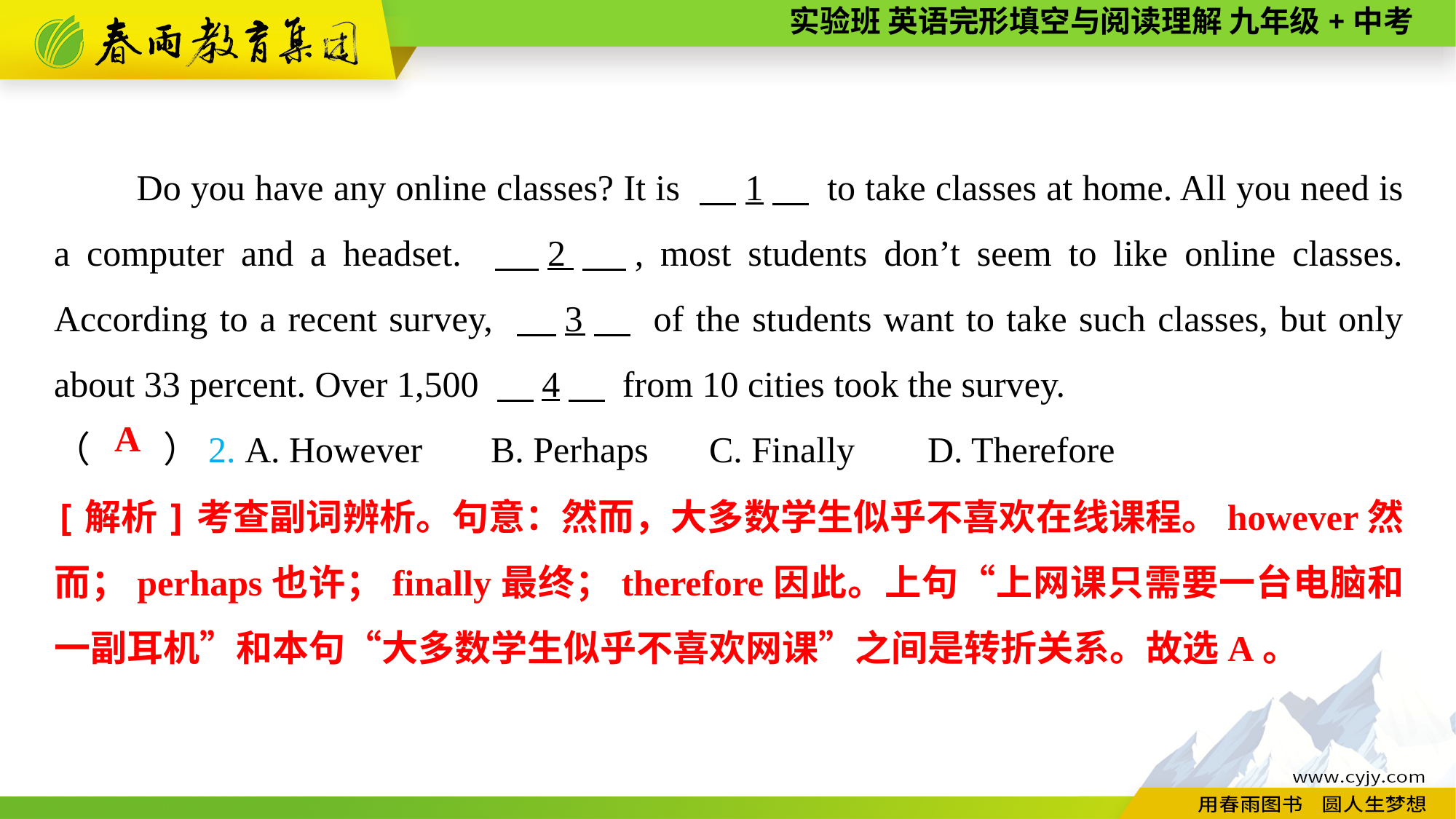

Do you have any online classes? It is 　1　 to take classes at home. All you need is a computer and a headset. 　2　, most students don’t seem to like online classes. According to a recent survey, 　3　 of the students want to take such classes, but only about 33 percent. Over 1,500 　4　 from 10 cities took the survey.
（　　）2. A. However	B. Perhaps	C. Finally	D. Therefore
A
[解析]考查副词辨析。句意：然而，大多数学生似乎不喜欢在线课程。however然而；perhaps也许；finally最终；therefore因此。上句“上网课只需要一台电脑和一副耳机”和本句“大多数学生似乎不喜欢网课”之间是转折关系。故选A。